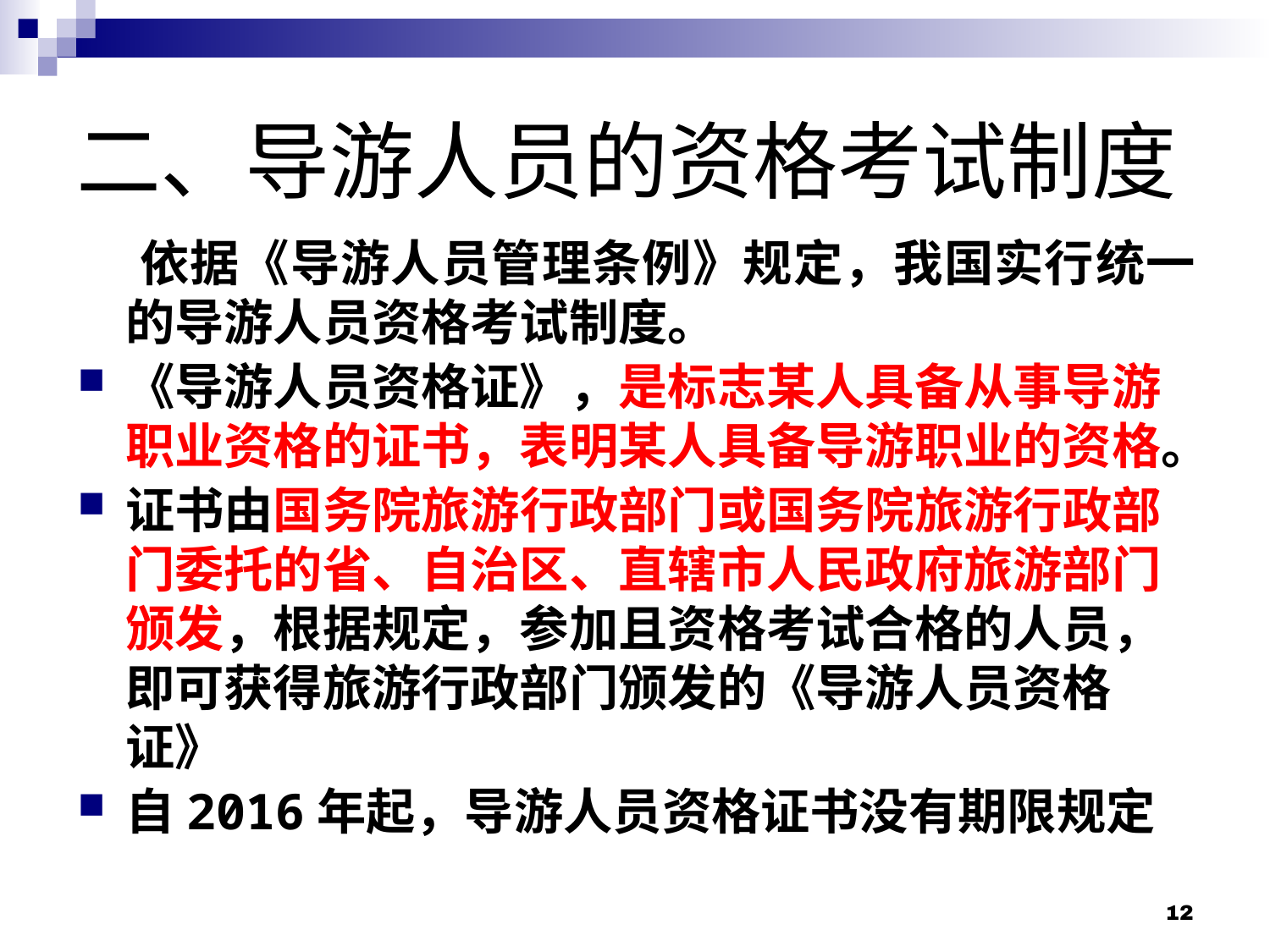

# 二、导游人员的资格考试制度
    依据《导游人员管理条例》规定，我国实行统一的导游人员资格考试制度。
《导游人员资格证》，是标志某人具备从事导游职业资格的证书，表明某人具备导游职业的资格。
证书由国务院旅游行政部门或国务院旅游行政部门委托的省、自治区、直辖市人民政府旅游部门颁发，根据规定，参加且资格考试合格的人员，即可获得旅游行政部门颁发的《导游人员资格证》
自2016年起，导游人员资格证书没有期限规定
12